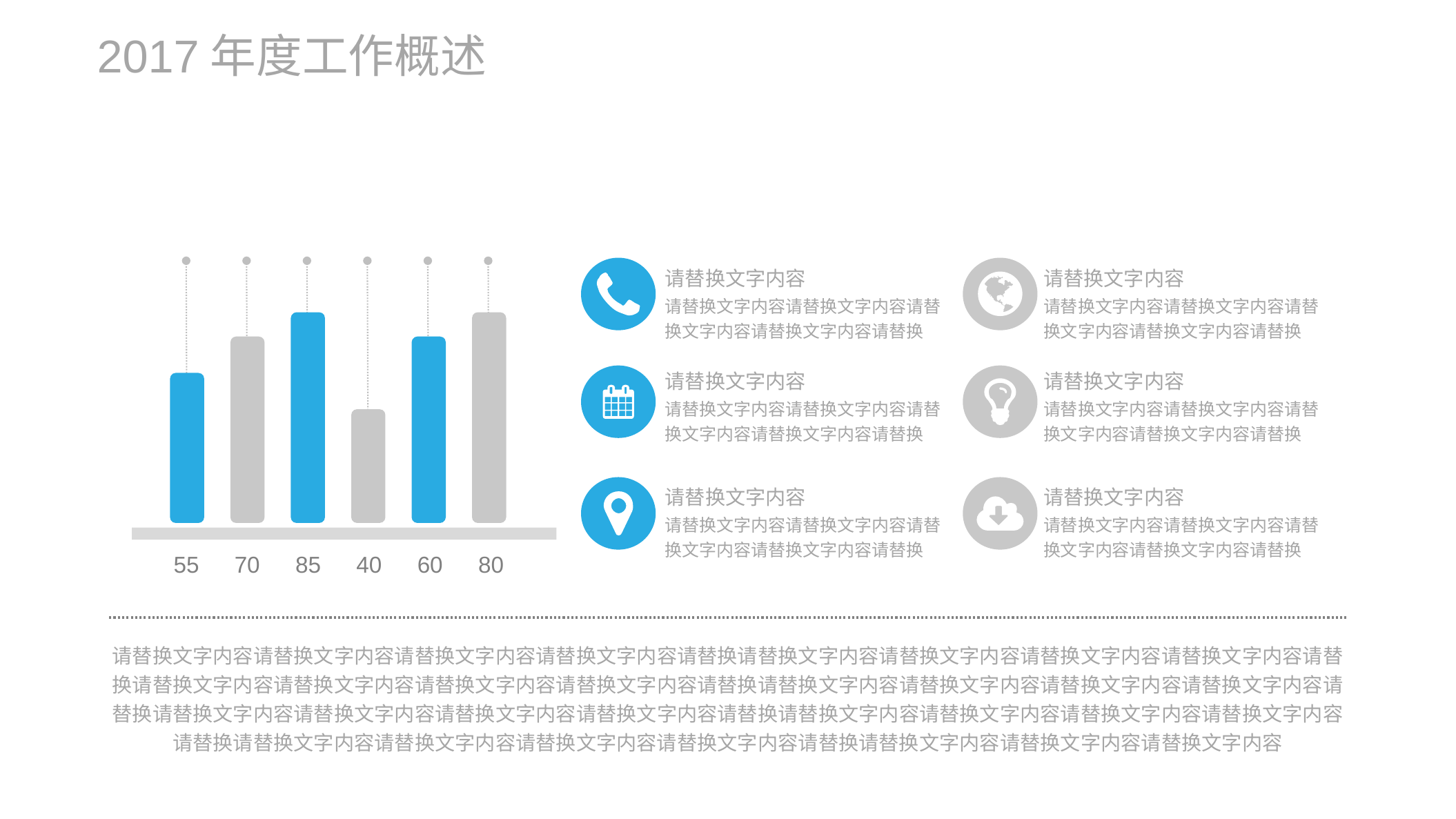

2017年度工作概述

请替换文字内容
请替换文字内容

请替换文字内容请替换文字内容请替换文字内容请替换文字内容请替换
请替换文字内容请替换文字内容请替换文字内容请替换文字内容请替换
请替换文字内容
请替换文字内容

请替换文字内容请替换文字内容请替换文字内容请替换文字内容请替换
请替换文字内容请替换文字内容请替换文字内容请替换文字内容请替换

请替换文字内容
请替换文字内容

请替换文字内容请替换文字内容请替换文字内容请替换文字内容请替换
请替换文字内容请替换文字内容请替换文字内容请替换文字内容请替换

55
70
85
40
60
80
请替换文字内容请替换文字内容请替换文字内容请替换文字内容请替换请替换文字内容请替换文字内容请替换文字内容请替换文字内容请替换请替换文字内容请替换文字内容请替换文字内容请替换文字内容请替换请替换文字内容请替换文字内容请替换文字内容请替换文字内容请替换请替换文字内容请替换文字内容请替换文字内容请替换文字内容请替换请替换文字内容请替换文字内容请替换文字内容请替换文字内容请替换请替换文字内容请替换文字内容请替换文字内容请替换文字内容请替换请替换文字内容请替换文字内容请替换文字内容